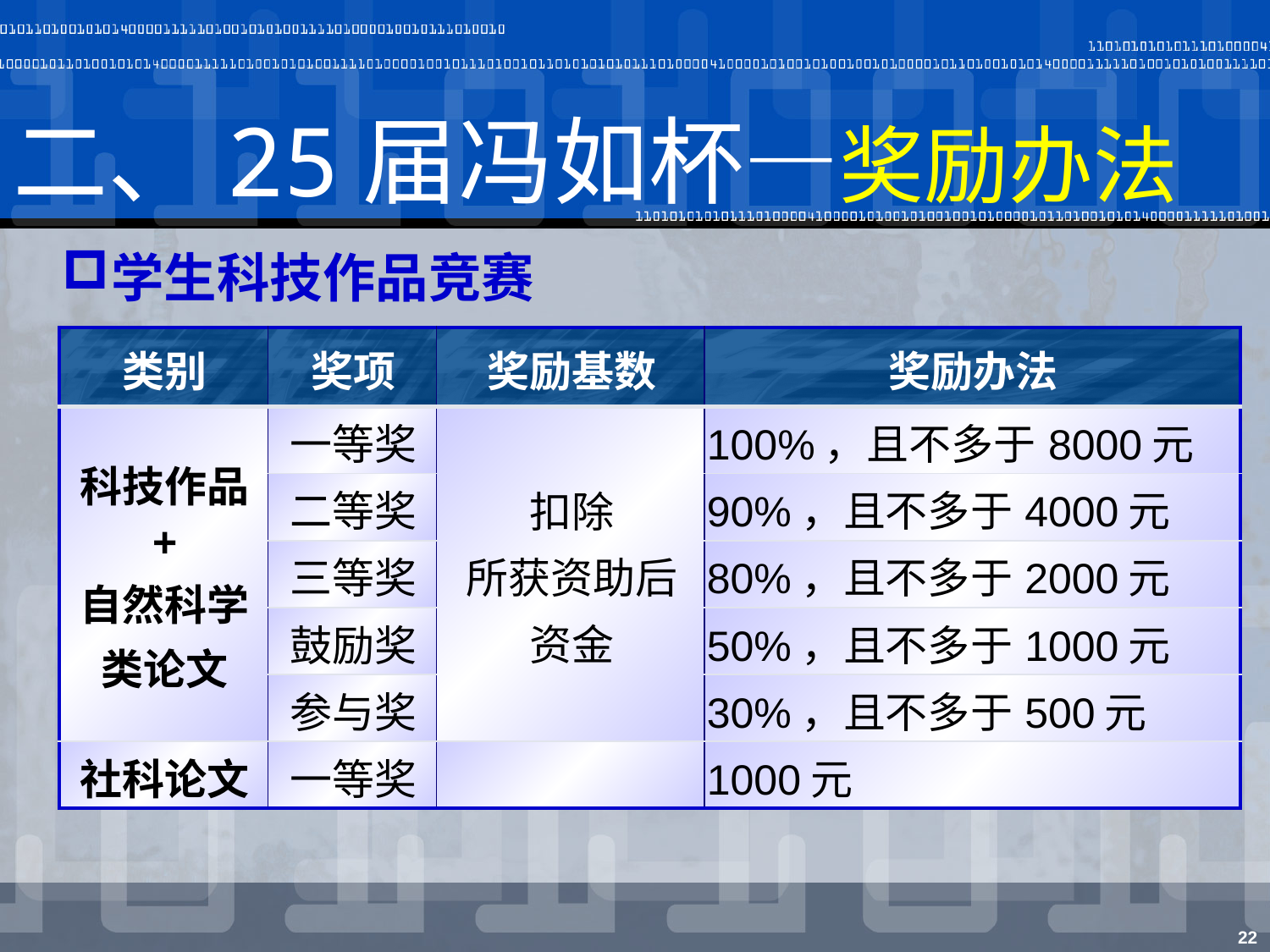

# 二、25届冯如杯—奖励办法
学生科技作品竞赛
| 类别 | 奖项 | 奖励基数 | 奖励办法 |
| --- | --- | --- | --- |
| 科技作品 + 自然科学类论文 | 一等奖 | 扣除 所获资助后 资金 | 100%，且不多于8000元 |
|  | 二等奖 |  | 90%，且不多于4000元 |
|  | 三等奖 |  | 80%，且不多于2000元 |
|  | 鼓励奖 |  | 50%，且不多于1000元 |
|  | 参与奖 |  | 30%，且不多于500元 |
| 社科论文 | 一等奖 |  | 1000元 |
22